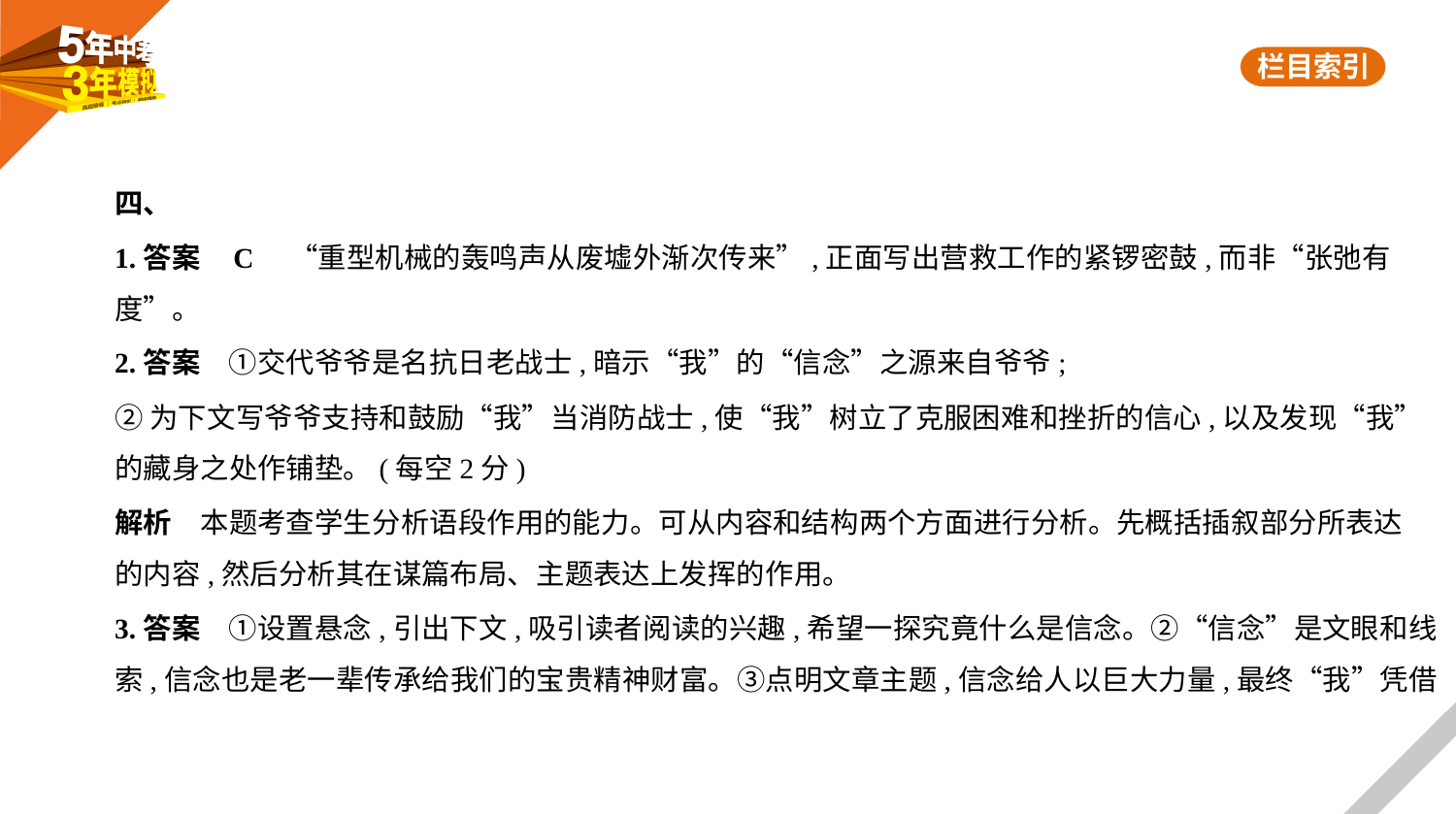

四、
1.答案    C　“重型机械的轰鸣声从废墟外渐次传来”,正面写出营救工作的紧锣密鼓,而非“张弛有
度”。
2.答案　①交代爷爷是名抗日老战士,暗示“我”的“信念”之源来自爷爷;
②为下文写爷爷支持和鼓励“我”当消防战士,使“我”树立了克服困难和挫折的信心,以及发现“我”
的藏身之处作铺垫。(每空2分)
解析　本题考查学生分析语段作用的能力。可从内容和结构两个方面进行分析。先概括插叙部分所表达
的内容,然后分析其在谋篇布局、主题表达上发挥的作用。
3.答案　①设置悬念,引出下文,吸引读者阅读的兴趣,希望一探究竟什么是信念。②“信念”是文眼和线
索,信念也是老一辈传承给我们的宝贵精神财富。③点明文章主题,信念给人以巨大力量,最终“我”凭借